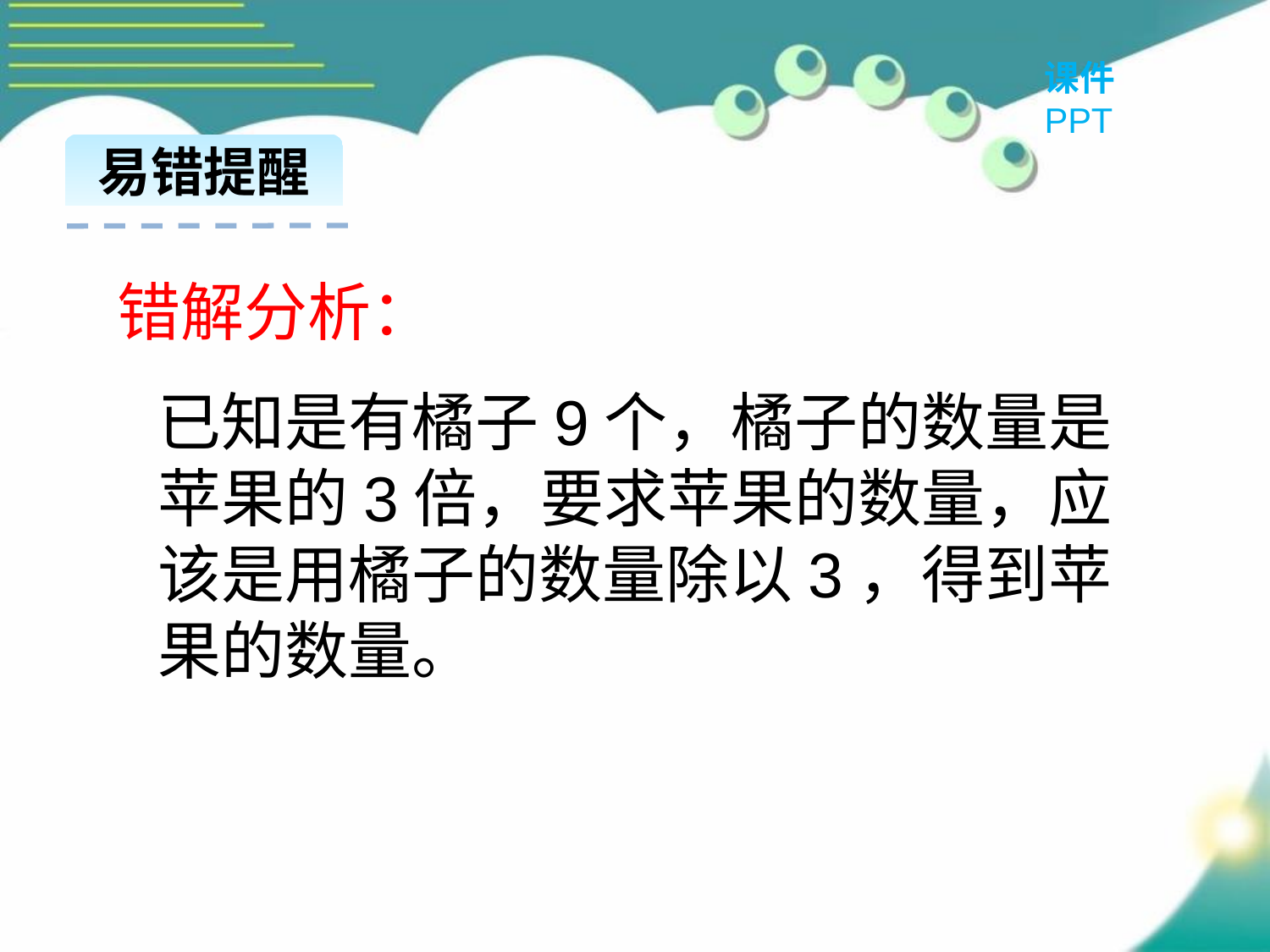

课件PPT
易错提醒

错解分析：
已知是有橘子9个，橘子的数量是苹果的3倍，要求苹果的数量，应该是用橘子的数量除以3，得到苹果的数量。